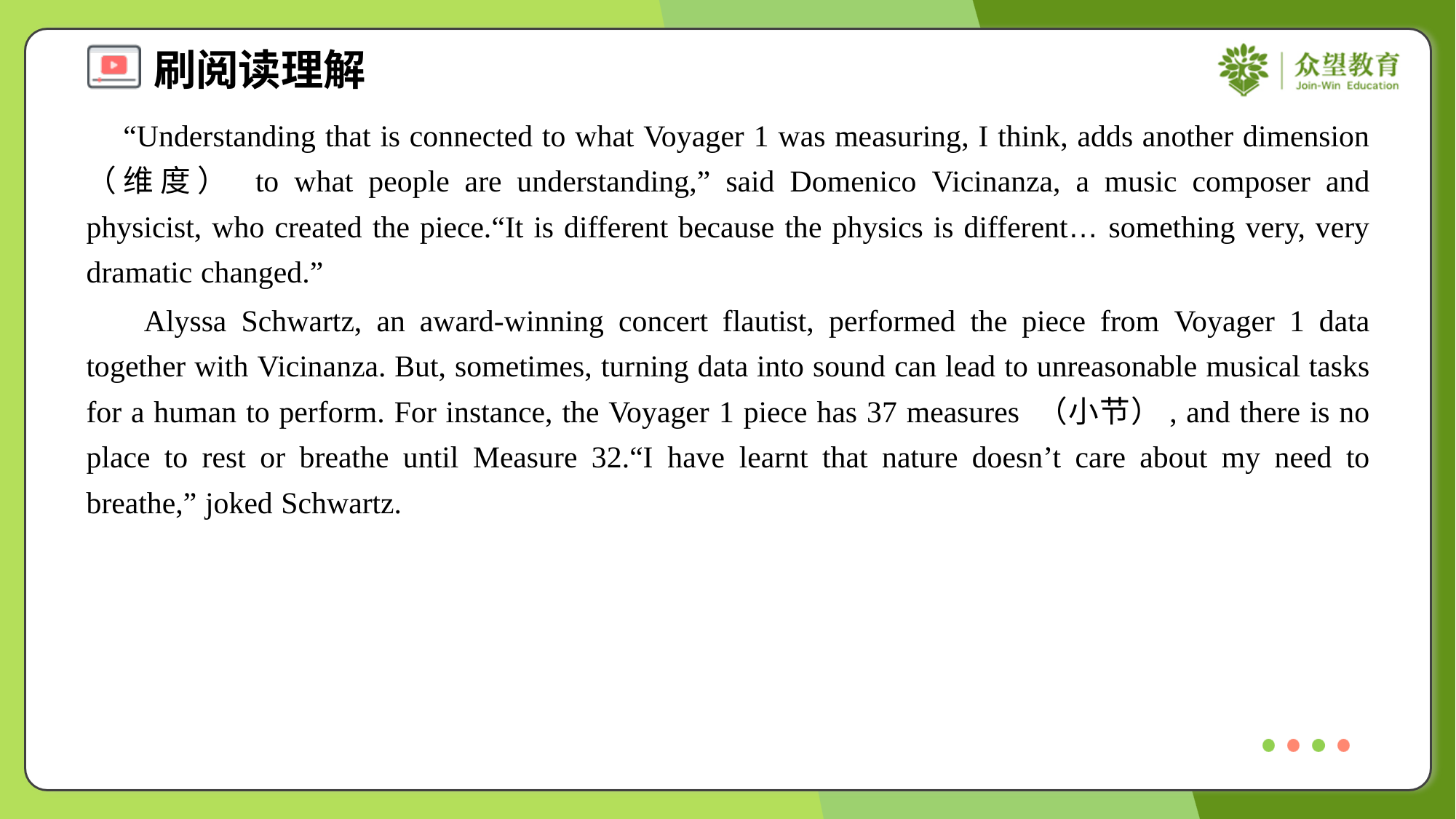

“Understanding that is connected to what Voyager 1 was measuring, I think, adds another dimension （维度） to what people are understanding,” said Domenico Vicinanza, a music composer and physicist, who created the piece.“It is different because the physics is different… something very, very dramatic changed.”
    Alyssa Schwartz, an award-winning concert flautist, performed the piece from Voyager 1 data together with Vicinanza. But, sometimes, turning data into sound can lead to unreasonable musical tasks for a human to perform. For instance, the Voyager 1 piece has 37 measures （小节）, and there is no place to rest or breathe until Measure 32.“I have learnt that nature doesn’t care about my need to breathe,” joked Schwartz.